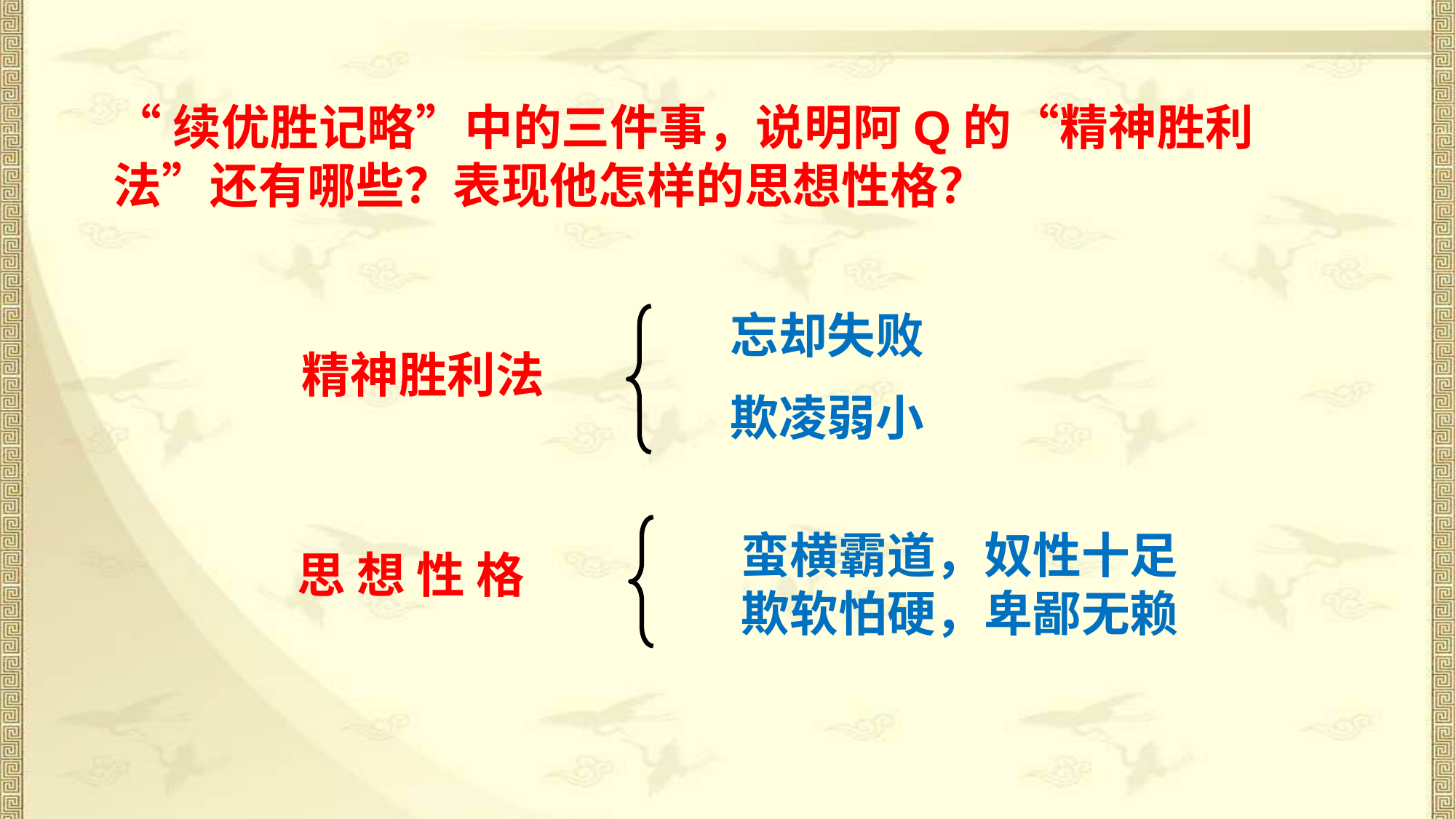

“续优胜记略”中的三件事，说明阿Q的“精神胜利法”还有哪些？表现他怎样的思想性格？
忘却失败
欺凌弱小

精神胜利法

蛮横霸道，奴性十足
欺软怕硬，卑鄙无赖
思 想 性 格